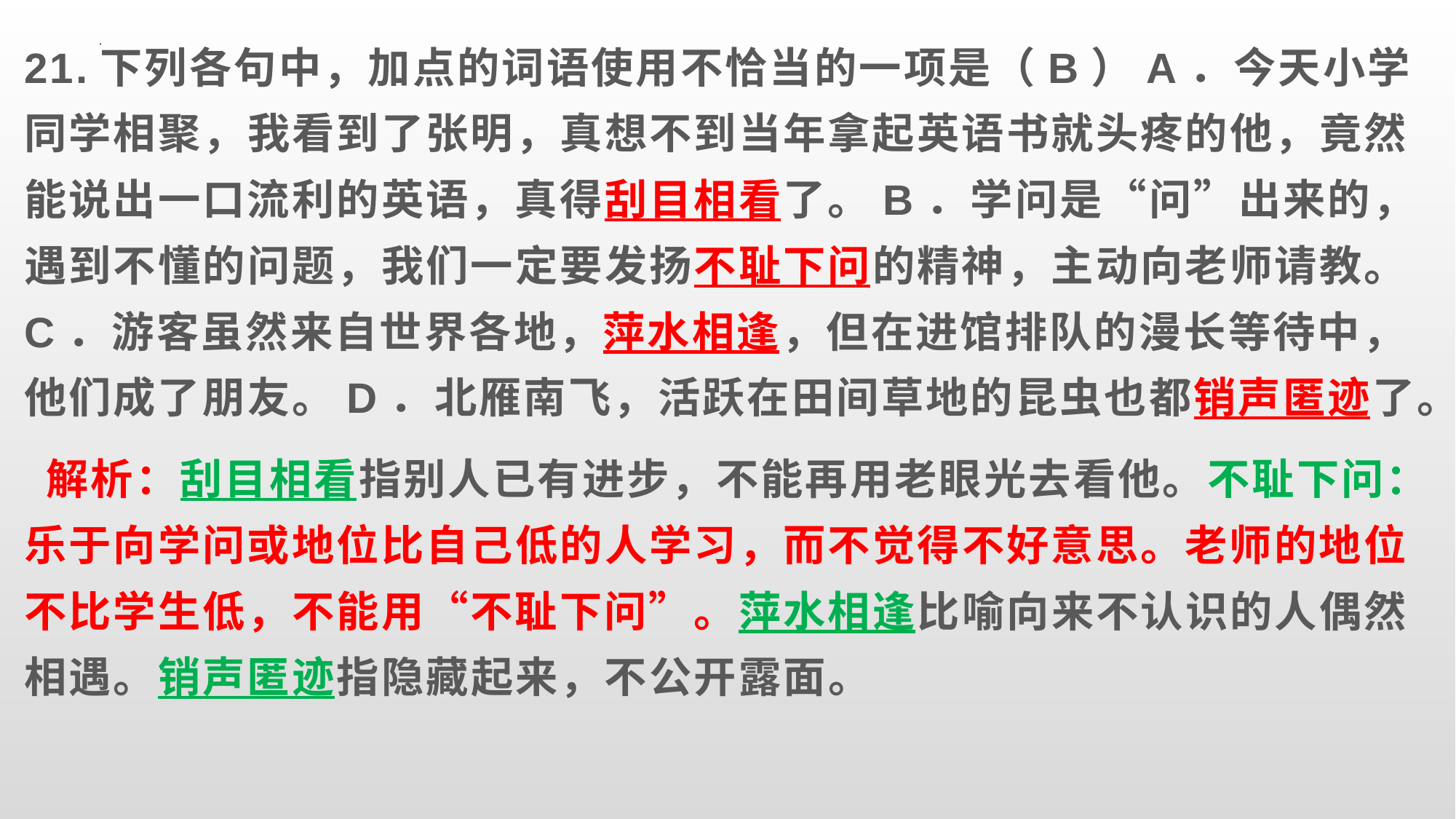

21.下列各句中，加点的词语使用不恰当的一项是（B）A．今天小学同学相聚，我看到了张明，真想不到当年拿起英语书就头疼的他，竟然能说出一口流利的英语，真得刮目相看了。B．学问是“问”出来的，遇到不懂的问题，我们一定要发扬不耻下问的精神，主动向老师请教。C．游客虽然来自世界各地，萍水相逢，但在进馆排队的漫长等待中，他们成了朋友。D．北雁南飞，活跃在田间草地的昆虫也都销声匿迹了。
 解析：刮目相看指别人已有进步，不能再用老眼光去看他。不耻下问：乐于向学问或地位比自己低的人学习，而不觉得不好意思。老师的地位不比学生低，不能用“不耻下问”。萍水相逢比喻向来不认识的人偶然相遇。销声匿迹指隐藏起来，不公开露面。